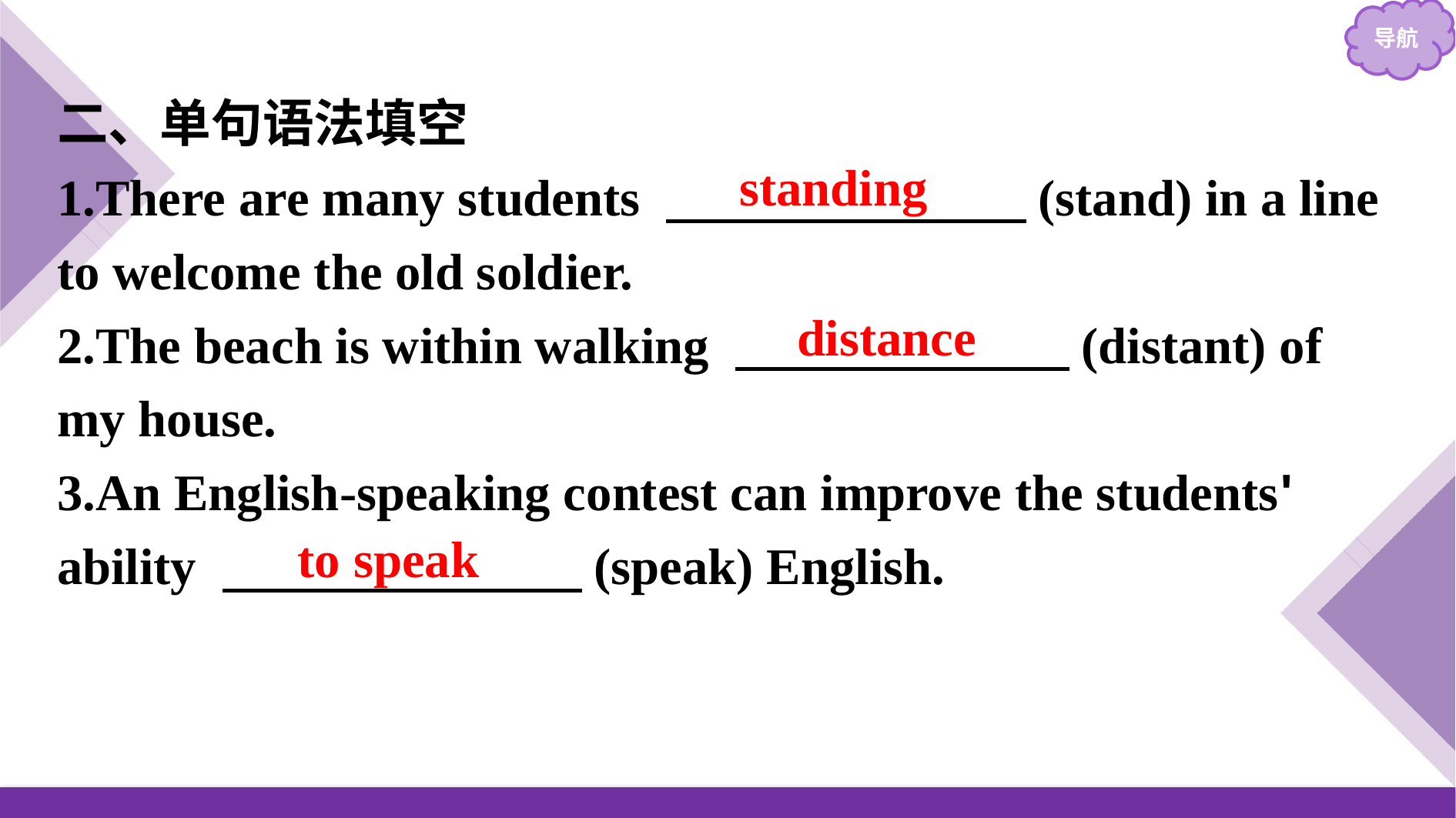

二、单句语法填空
1.There are many students 　　　　　　　(stand) in a line to welcome the old soldier.
2.The beach is within walking 　　　　　　 (distant) of my house.
3.An English-speaking contest can improve the students' ability 　　　　　　　(speak) English.
standing
distance
to speak